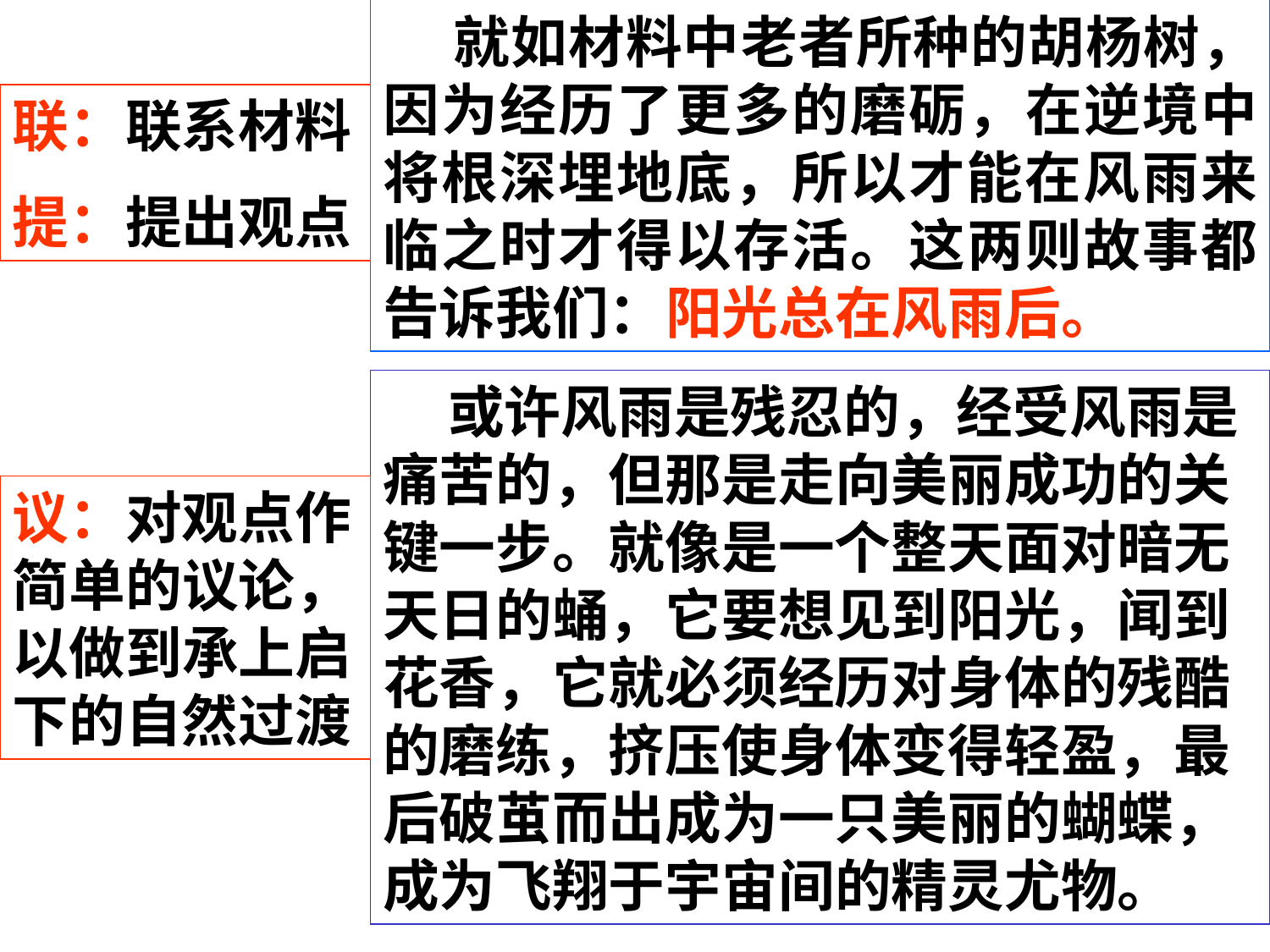

就如材料中老者所种的胡杨树，因为经历了更多的磨砺，在逆境中将根深埋地底，所以才能在风雨来临之时才得以存活。这两则故事都告诉我们：阳光总在风雨后。
联：联系材料
提：提出观点
    或许风雨是残忍的，经受风雨是痛苦的，但那是走向美丽成功的关键一步。就像是一个整天面对暗无天日的蛹，它要想见到阳光，闻到花香，它就必须经历对身体的残酷的磨练，挤压使身体变得轻盈，最后破茧而出成为一只美丽的蝴蝶，成为飞翔于宇宙间的精灵尤物。
议：对观点作简单的议论，以做到承上启下的自然过渡